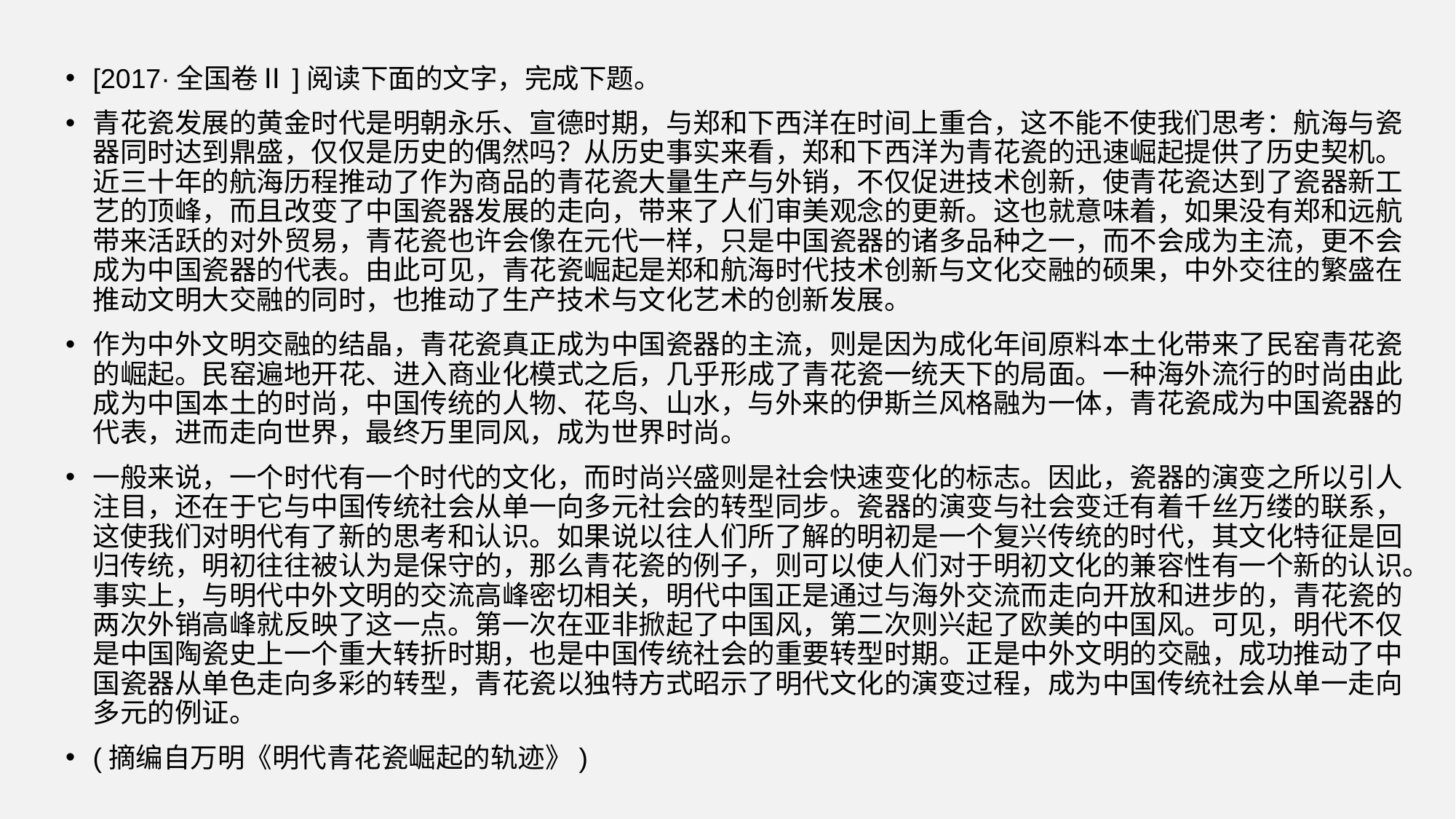

[2017·全国卷Ⅱ]阅读下面的文字，完成下题。
青花瓷发展的黄金时代是明朝永乐、宣德时期，与郑和下西洋在时间上重合，这不能不使我们思考：航海与瓷器同时达到鼎盛，仅仅是历史的偶然吗？从历史事实来看，郑和下西洋为青花瓷的迅速崛起提供了历史契机。近三十年的航海历程推动了作为商品的青花瓷大量生产与外销，不仅促进技术创新，使青花瓷达到了瓷器新工艺的顶峰，而且改变了中国瓷器发展的走向，带来了人们审美观念的更新。这也就意味着，如果没有郑和远航带来活跃的对外贸易，青花瓷也许会像在元代一样，只是中国瓷器的诸多品种之一，而不会成为主流，更不会成为中国瓷器的代表。由此可见，青花瓷崛起是郑和航海时代技术创新与文化交融的硕果，中外交往的繁盛在推动文明大交融的同时，也推动了生产技术与文化艺术的创新发展。
作为中外文明交融的结晶，青花瓷真正成为中国瓷器的主流，则是因为成化年间原料本土化带来了民窑青花瓷的崛起。民窑遍地开花、进入商业化模式之后，几乎形成了青花瓷一统天下的局面。一种海外流行的时尚由此成为中国本土的时尚，中国传统的人物、花鸟、山水，与外来的伊斯兰风格融为一体，青花瓷成为中国瓷器的代表，进而走向世界，最终万里同风，成为世界时尚。
一般来说，一个时代有一个时代的文化，而时尚兴盛则是社会快速变化的标志。因此，瓷器的演变之所以引人注目，还在于它与中国传统社会从单一向多元社会的转型同步。瓷器的演变与社会变迁有着千丝万缕的联系，这使我们对明代有了新的思考和认识。如果说以往人们所了解的明初是一个复兴传统的时代，其文化特征是回归传统，明初往往被认为是保守的，那么青花瓷的例子，则可以使人们对于明初文化的兼容性有一个新的认识。事实上，与明代中外文明的交流高峰密切相关，明代中国正是通过与海外交流而走向开放和进步的，青花瓷的两次外销高峰就反映了这一点。第一次在亚非掀起了中国风，第二次则兴起了欧美的中国风。可见，明代不仅是中国陶瓷史上一个重大转折时期，也是中国传统社会的重要转型时期。正是中外文明的交融，成功推动了中国瓷器从单色走向多彩的转型，青花瓷以独特方式昭示了明代文化的演变过程，成为中国传统社会从单一走向多元的例证。
(摘编自万明《明代青花瓷崛起的轨迹》)